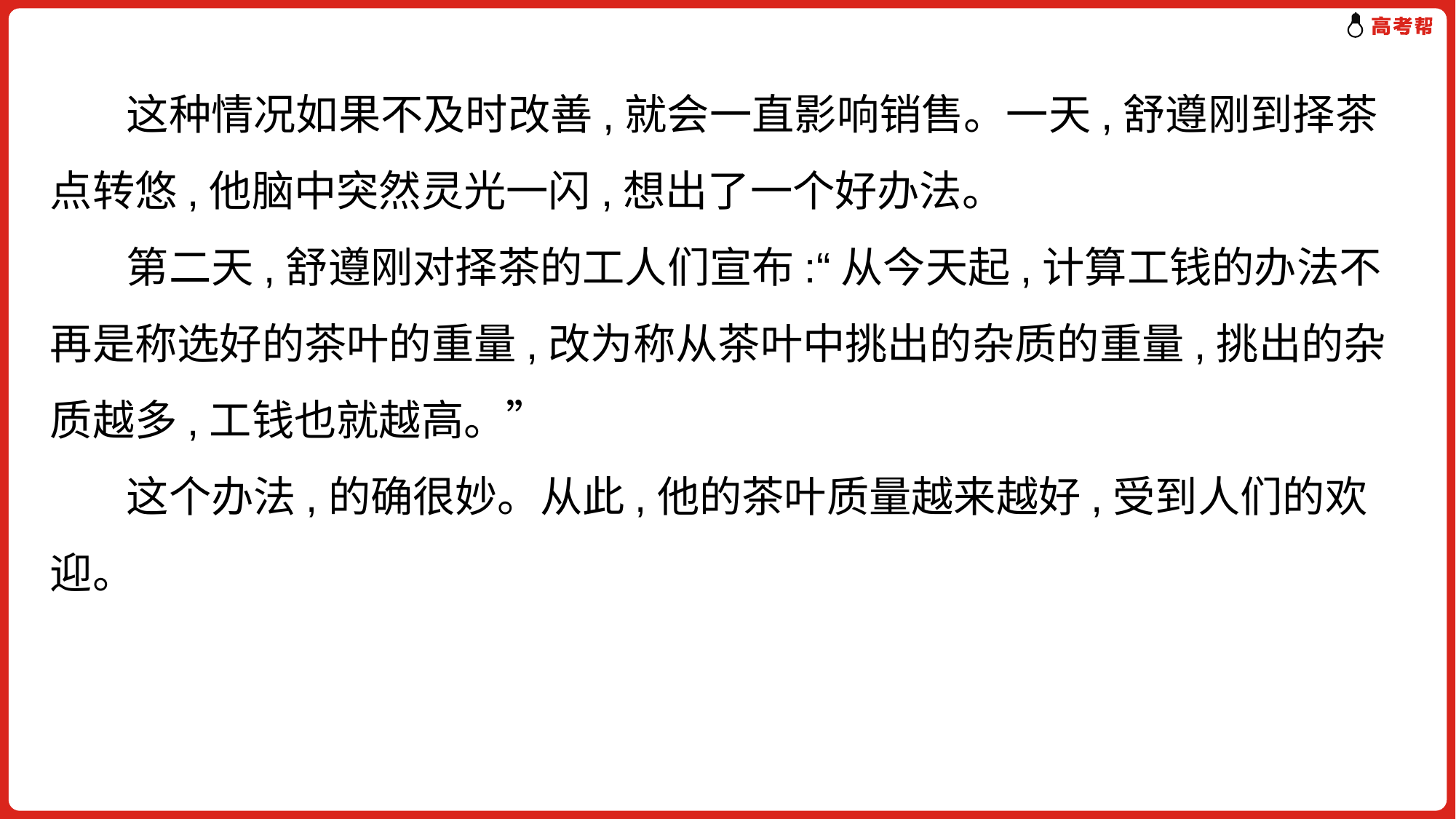

这种情况如果不及时改善,就会一直影响销售。一天,舒遵刚到择茶点转悠,他脑中突然灵光一闪,想出了一个好办法。
       第二天,舒遵刚对择茶的工人们宣布:“从今天起,计算工钱的办法不再是称选好的茶叶的重量,改为称从茶叶中挑出的杂质的重量,挑出的杂质越多,工钱也就越高。”
       这个办法,的确很妙。从此,他的茶叶质量越来越好,受到人们的欢迎。